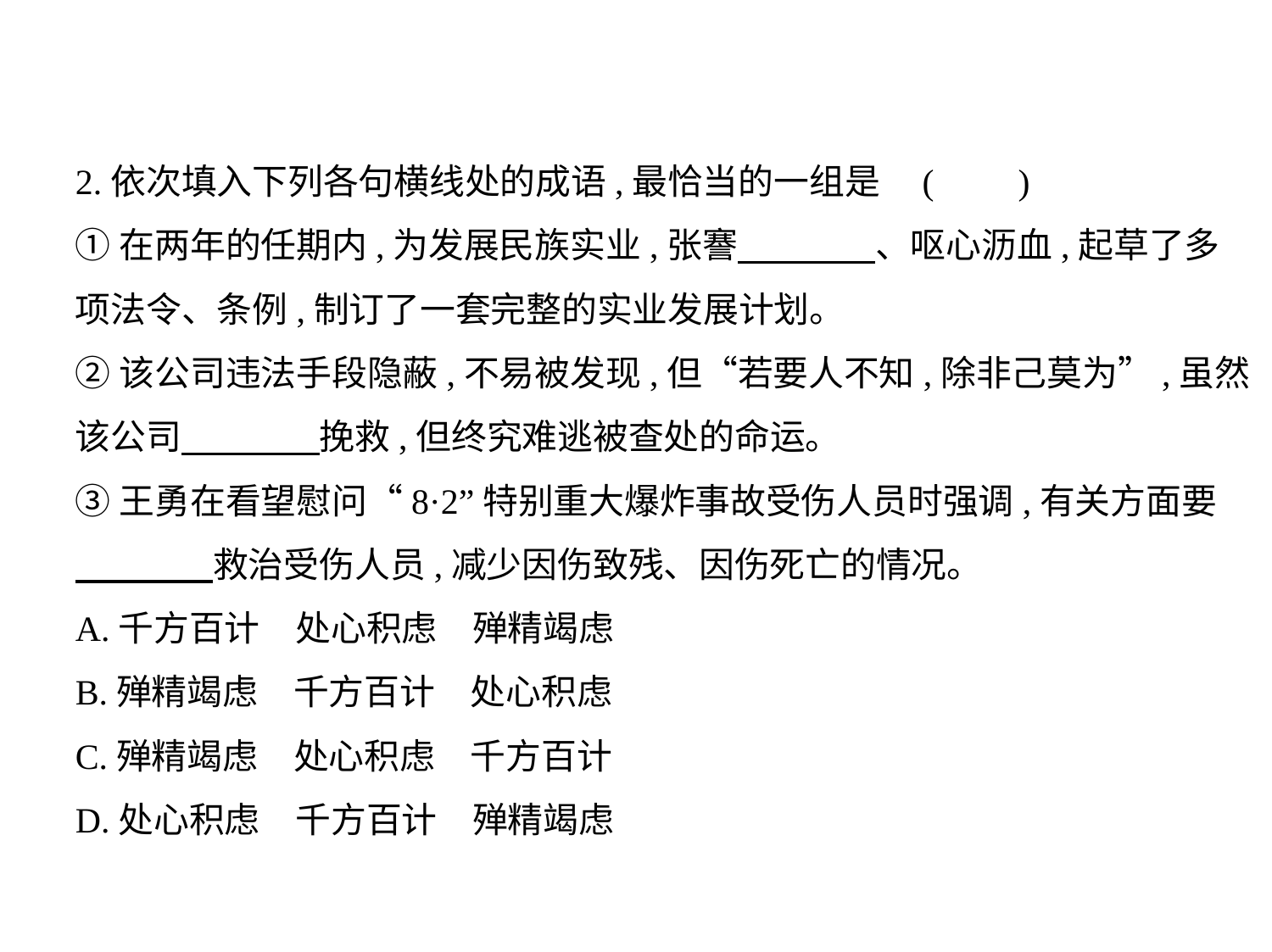

2.依次填入下列各句横线处的成语,最恰当的一组是 (　    )
①在两年的任期内,为发展民族实业,张謇　　　    、呕心沥血,起草了多
项法令、条例,制订了一套完整的实业发展计划。
②该公司违法手段隐蔽,不易被发现,但“若要人不知,除非己莫为”,虽然
该公司　　　    挽救,但终究难逃被查处的命运。
③王勇在看望慰问“8·2”特别重大爆炸事故受伤人员时强调,有关方面要
　　　    救治受伤人员,减少因伤致残、因伤死亡的情况。
A.千方百计　处心积虑　殚精竭虑
B.殚精竭虑　千方百计　处心积虑
C.殚精竭虑　处心积虑　千方百计
D.处心积虑　千方百计　殚精竭虑